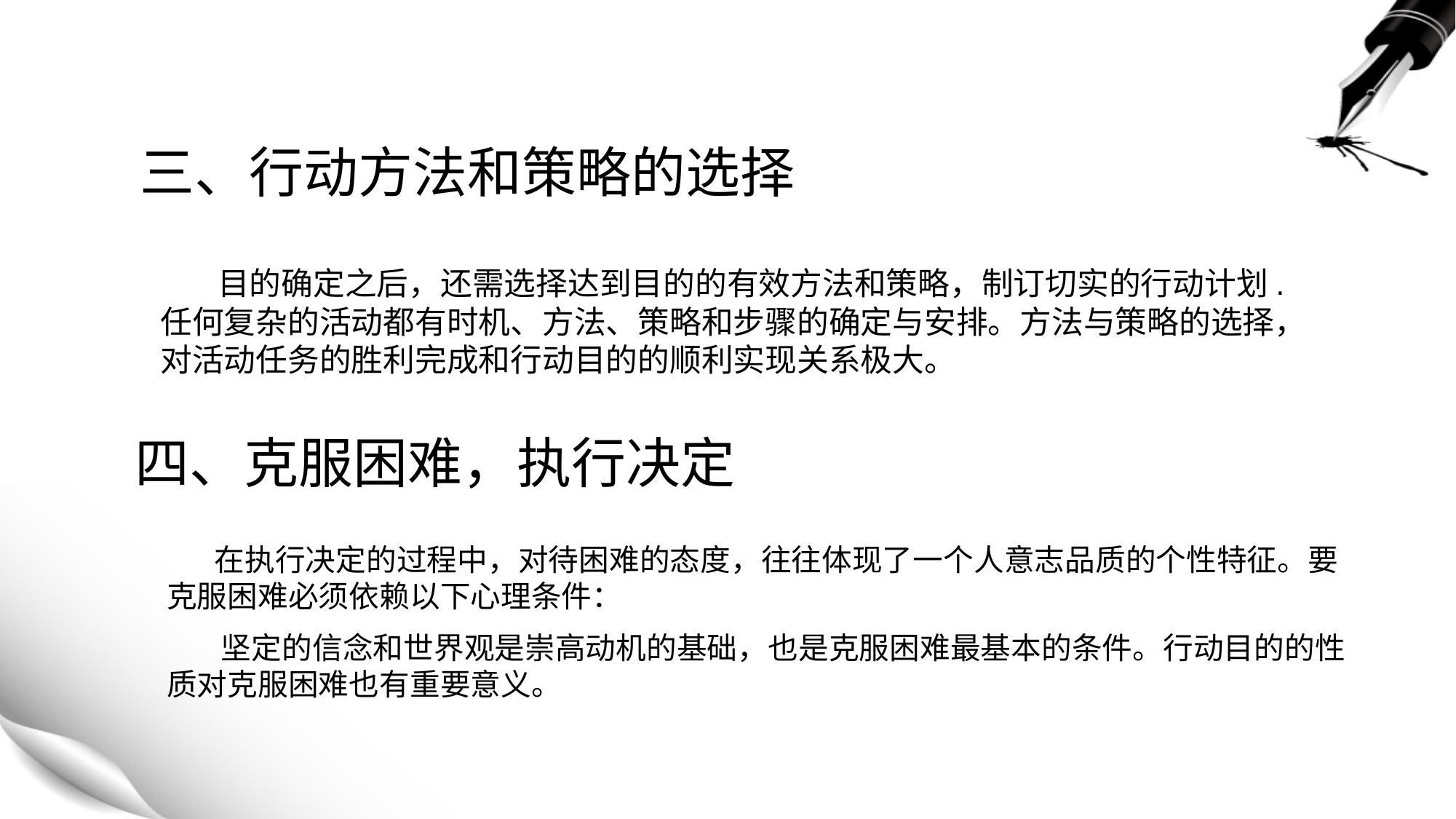

# 三、行动方法和策略的选择
       目的确定之后，还需选择达到目的的有效方法和策略，制订切实的行动计划.任何复杂的活动都有时机、方法、策略和步骤的确定与安排。方法与策略的选择，对活动任务的胜利完成和行动目的的顺利实现关系极大。

四、克服困难，执行决定
      在执行决定的过程中，对待困难的态度，往往体现了一个人意志品质的个性特征。要克服困难必须依赖以下心理条件：
       坚定的信念和世界观是崇高动机的基础，也是克服困难最基本的条件。行动目的的性质对克服困难也有重要意义。